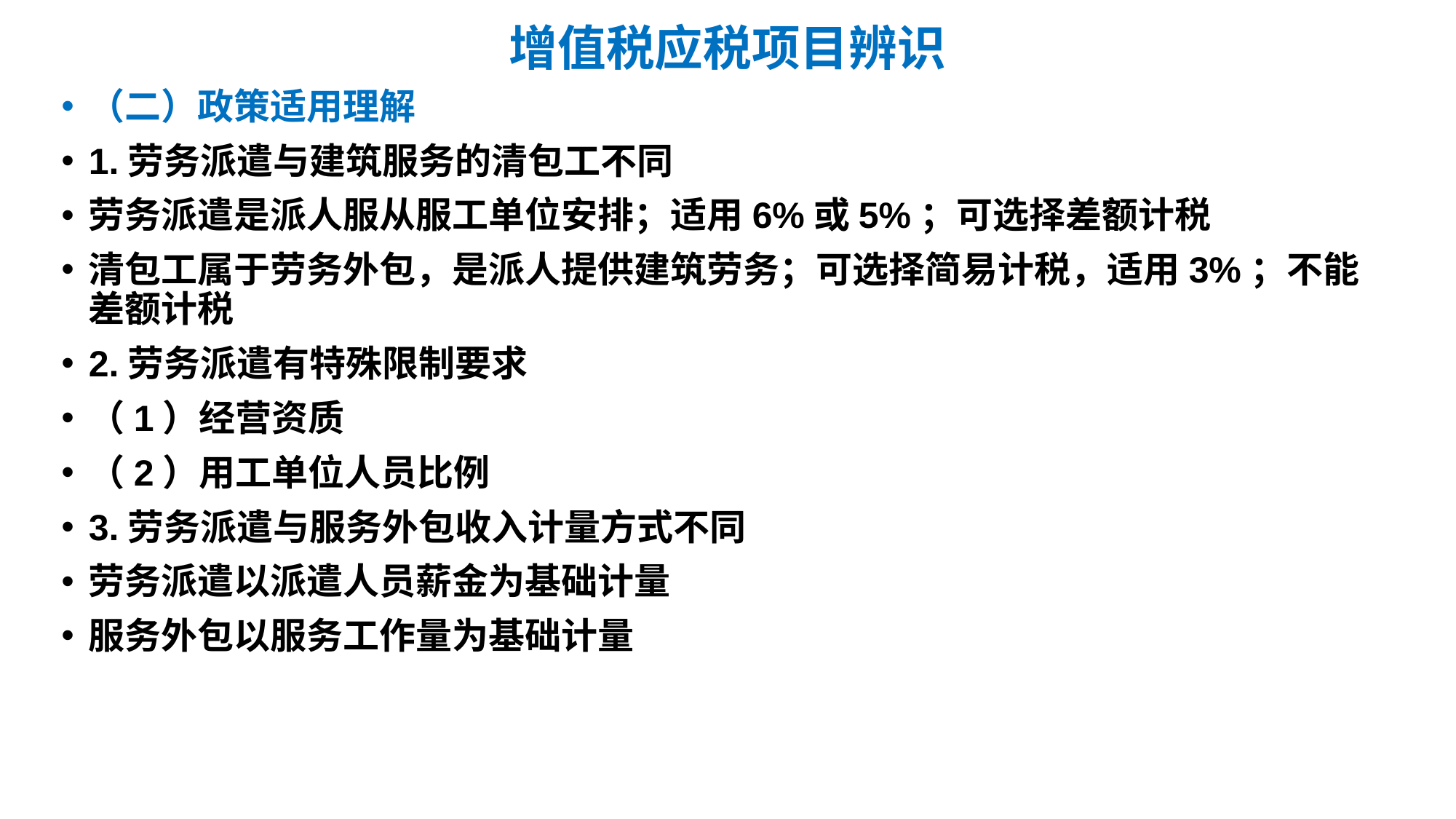

# 增值税应税项目辨识
（二）政策适用理解
1.劳务派遣与建筑服务的清包工不同
劳务派遣是派人服从服工单位安排；适用6%或5%；可选择差额计税
清包工属于劳务外包，是派人提供建筑劳务；可选择简易计税，适用3%；不能差额计税
2.劳务派遣有特殊限制要求
（1）经营资质
（2）用工单位人员比例
3.劳务派遣与服务外包收入计量方式不同
劳务派遣以派遣人员薪金为基础计量
服务外包以服务工作量为基础计量